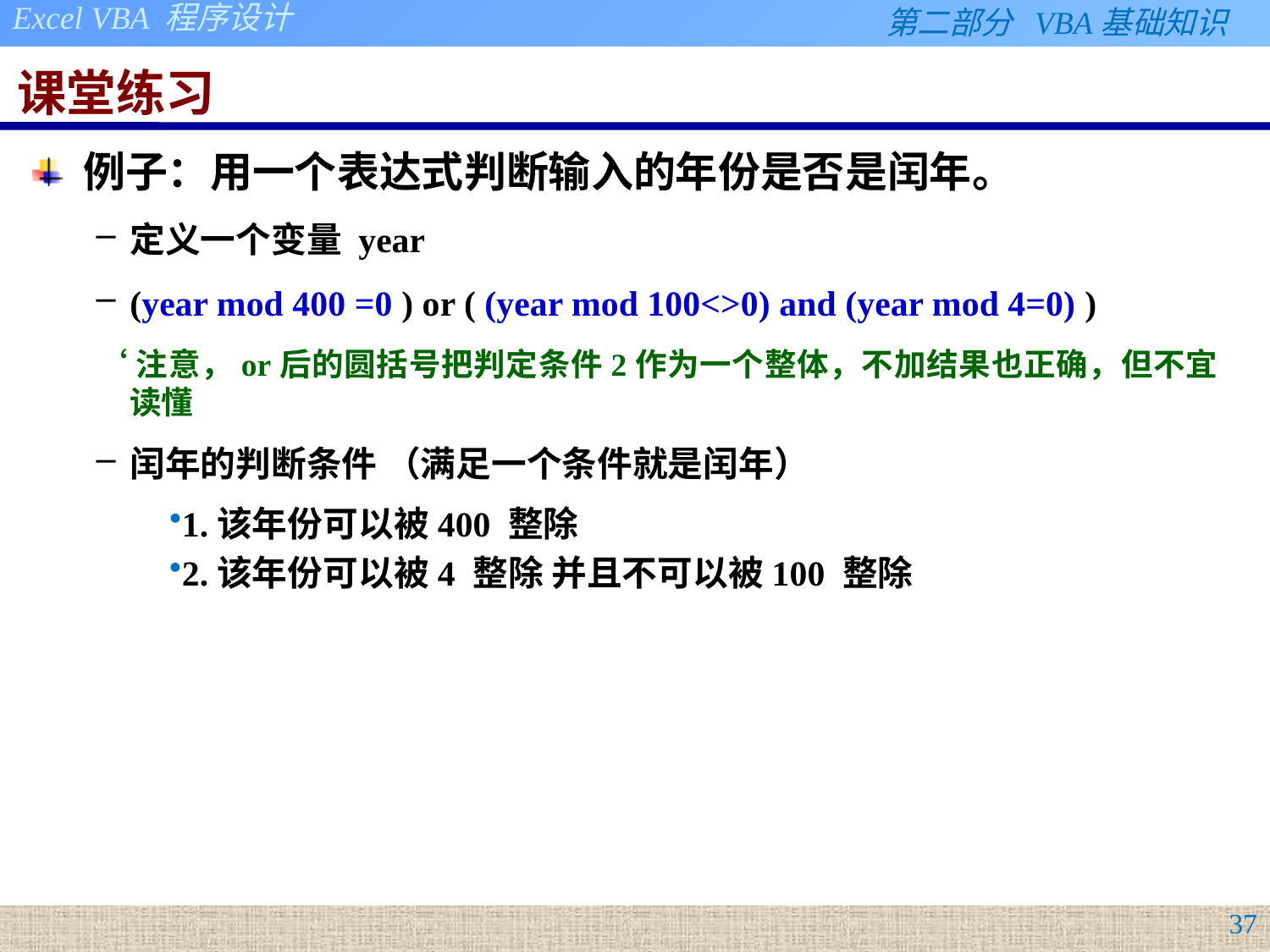

# 课堂练习
例子：用一个表达式判断输入的年份是否是闰年。
定义一个变量 year
(year mod 400 =0 ) or ( (year mod 100<>0) and (year mod 4=0) )
‘注意，or后的圆括号把判定条件2作为一个整体，不加结果也正确，但不宜读懂
闰年的判断条件 （满足一个条件就是闰年）
1.该年份可以被400 整除
2.该年份可以被4 整除 并且不可以被100 整除